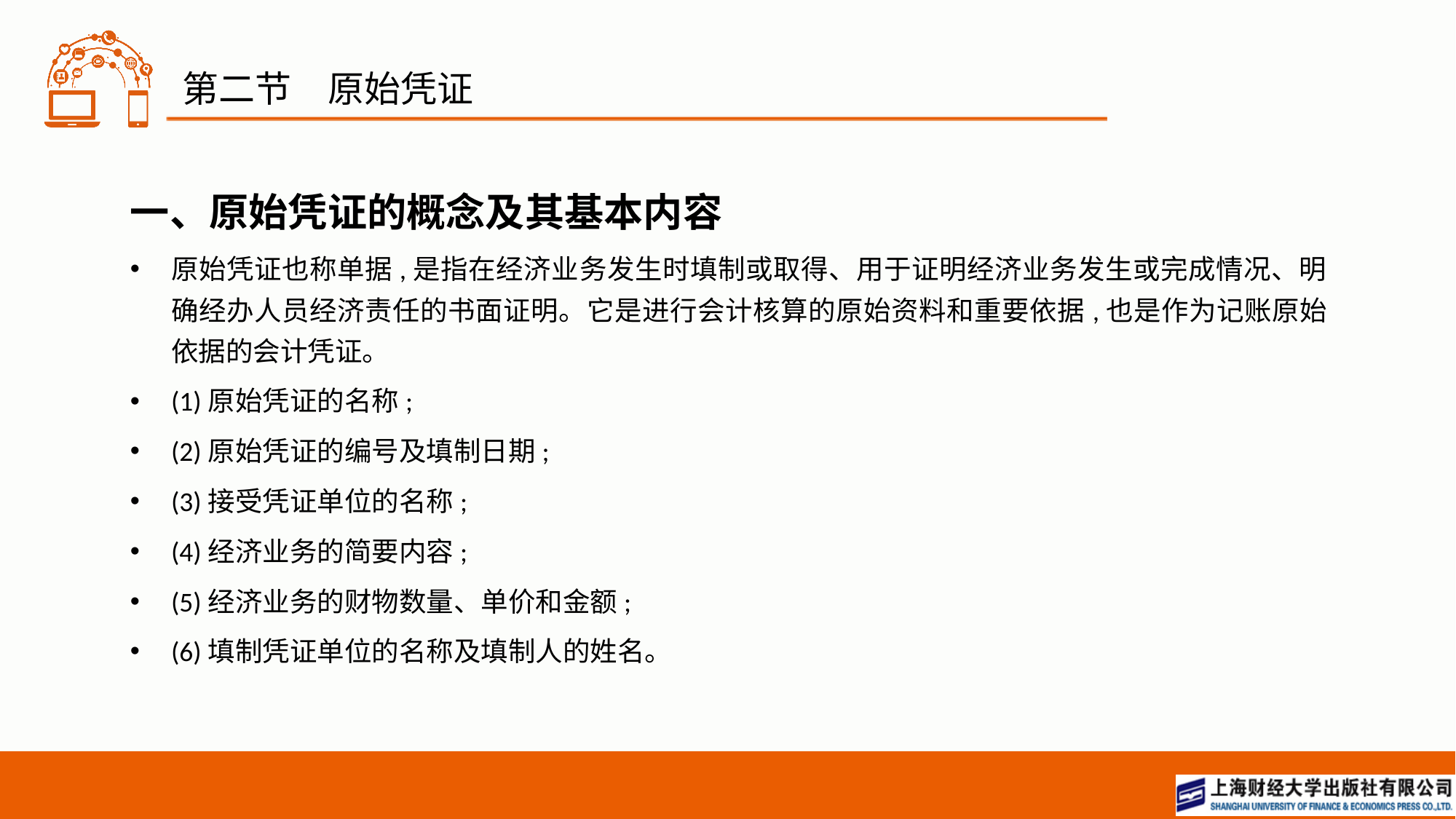

# 第二节　原始凭证
一、原始凭证的概念及其基本内容
原始凭证也称单据,是指在经济业务发生时填制或取得、用于证明经济业务发生或完成情况、明确经办人员经济责任的书面证明。它是进行会计核算的原始资料和重要依据,也是作为记账原始依据的会计凭证。
(1)原始凭证的名称;
(2)原始凭证的编号及填制日期;
(3)接受凭证单位的名称;
(4)经济业务的简要内容;
(5)经济业务的财物数量、单价和金额;
(6)填制凭证单位的名称及填制人的姓名。